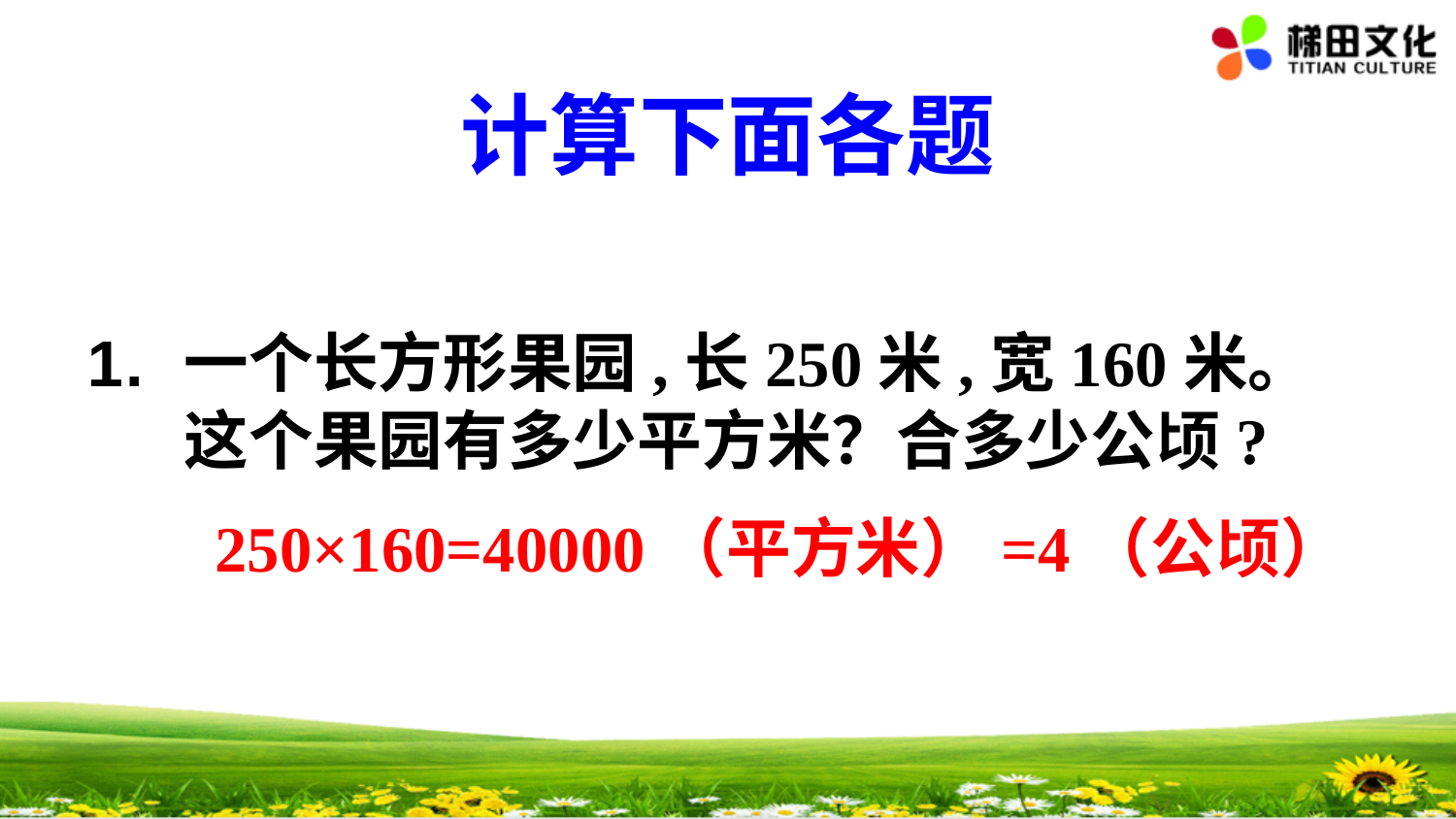

# 计算下面各题
一个长方形果园,长250米,宽160米。这个果园有多少平方米？合多少公顷?

250×160=40000（平方米）=4（公顷）